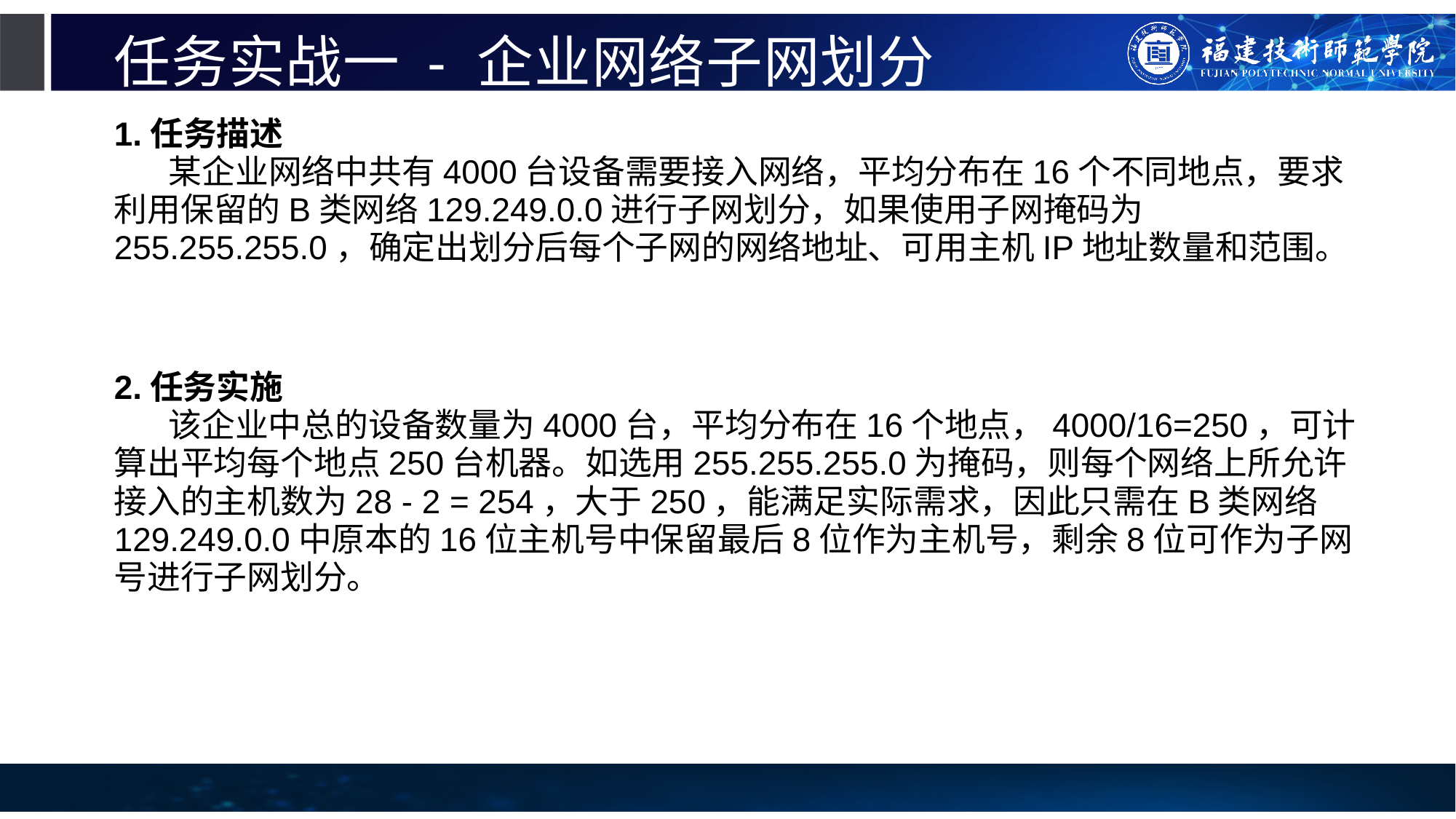

# 任务实战一 - 企业网络子网划分
1.任务描述
某企业网络中共有4000台设备需要接入网络，平均分布在16个不同地点，要求利用保留的B类网络129.249.0.0进行子网划分，如果使用子网掩码为255.255.255.0，确定出划分后每个子网的网络地址、可用主机IP地址数量和范围。

2.任务实施
该企业中总的设备数量为4000台，平均分布在16个地点，4000/16=250，可计算出平均每个地点250台机器。如选用255.255.255.0为掩码，则每个网络上所允许接入的主机数为28 - 2 = 254，大于250，能满足实际需求，因此只需在B类网络129.249.0.0中原本的16位主机号中保留最后8位作为主机号，剩余8位可作为子网号进行子网划分。